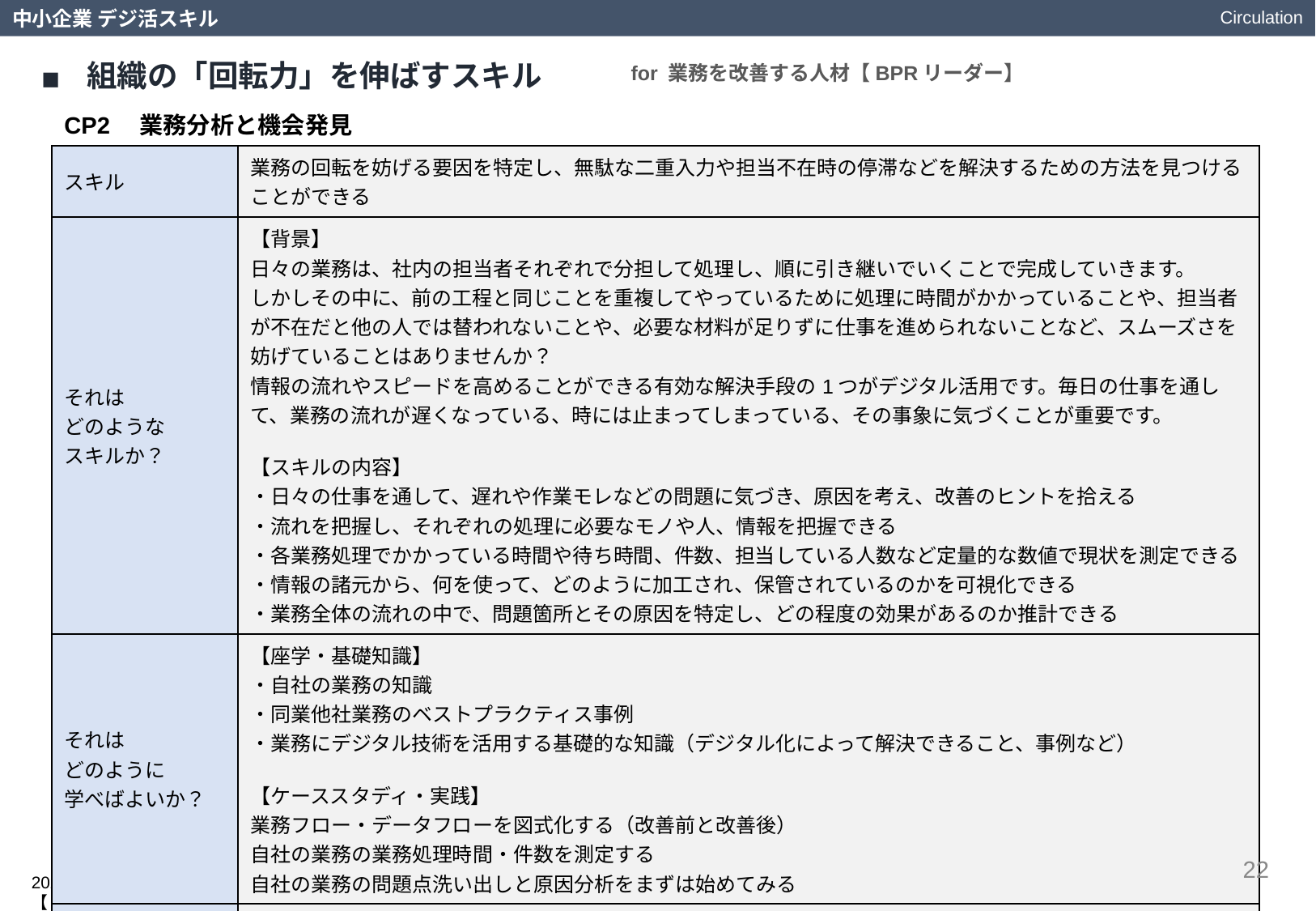

Circulation
中小企業 デジ活スキル
組織の「回転力」を伸ばすスキル
for 業務を改善する人材【BPRリーダー】
CP2　業務分析と機会発見
| スキル | 業務の回転を妨げる要因を特定し、無駄な二重入力や担当不在時の停滞などを解決するための方法を見つけることができる |
| --- | --- |
| それは どのような スキルか？ | 【背景】 日々の業務は、社内の担当者それぞれで分担して処理し、順に引き継いでいくことで完成していきます。 しかしその中に、前の工程と同じことを重複してやっているために処理に時間がかかっていることや、担当者が不在だと他の人では替われないことや、必要な材料が足りずに仕事を進められないことなど、スムーズさを妨げていることはありませんか？ 情報の流れやスピードを高めることができる有効な解決手段の1つがデジタル活用です。毎日の仕事を通して、業務の流れが遅くなっている、時には止まってしまっている、その事象に気づくことが重要です。 【スキルの内容】 ・日々の仕事を通して、遅れや作業モレなどの問題に気づき、原因を考え、改善のヒントを拾える ・流れを把握し、それぞれの処理に必要なモノや人、情報を把握できる ・各業務処理でかかっている時間や待ち時間、件数、担当している人数など定量的な数値で現状を測定できる ・情報の諸元から、何を使って、どのように加工され、保管されているのかを可視化できる ・業務全体の流れの中で、問題箇所とその原因を特定し、どの程度の効果があるのか推計できる |
| それは どのように 学べばよいか？ | 【座学・基礎知識】 ・自社の業務の知識 ・同業他社業務のベストプラクティス事例 ・業務にデジタル技術を活用する基礎的な知識（デジタル化によって解決できること、事例など） 【ケーススタディ・実践】 業務フロー・データフローを図式化する（改善前と改善後） 自社の業務の業務処理時間・件数を測定する 自社の業務の問題点洗い出しと原因分析をまずは始めてみる |
| より実践力を 高めるための 視点や考え方は？ | 業務の回転を妨げている要因のうち、情報の不足や停滞、偏りが原因の場合には、デジタル活用が効果を発揮しますが、デジタル活用によって解決できる問題とそれ以外にやるべき対処と足並みをそろえて手を打つことで、より効果的な問題の解消につなげることができます。 |
22